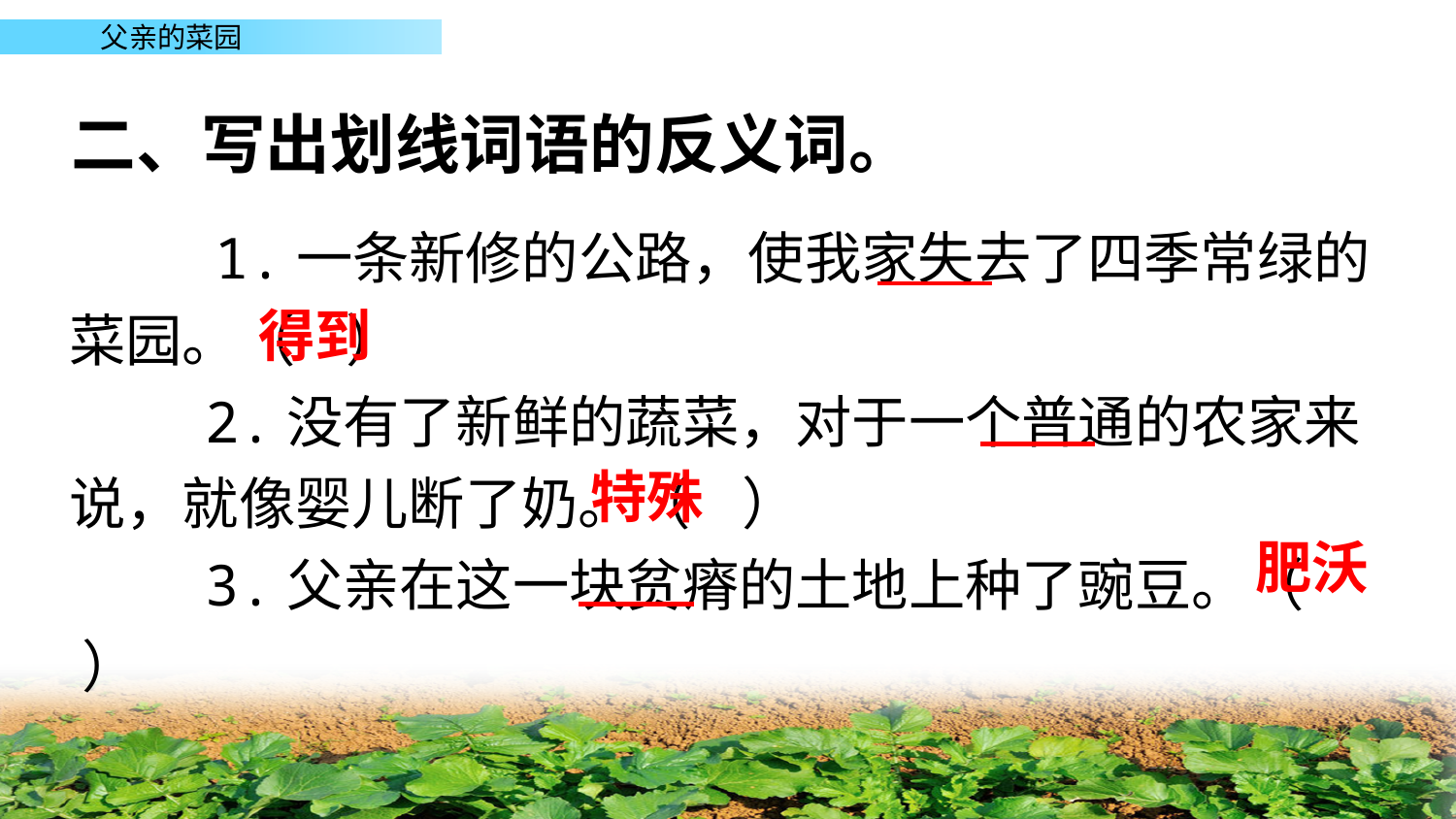

二、写出划线词语的反义词。
　　1.一条新修的公路，使我家失去了四季常绿的菜园。（    ）
    2.没有了新鲜的蔬菜，对于一个普通的农家来说，就像婴儿断了奶。（    ）
    3.父亲在这一块贫瘠的土地上种了豌豆。（   ）
得到
特殊
肥沃